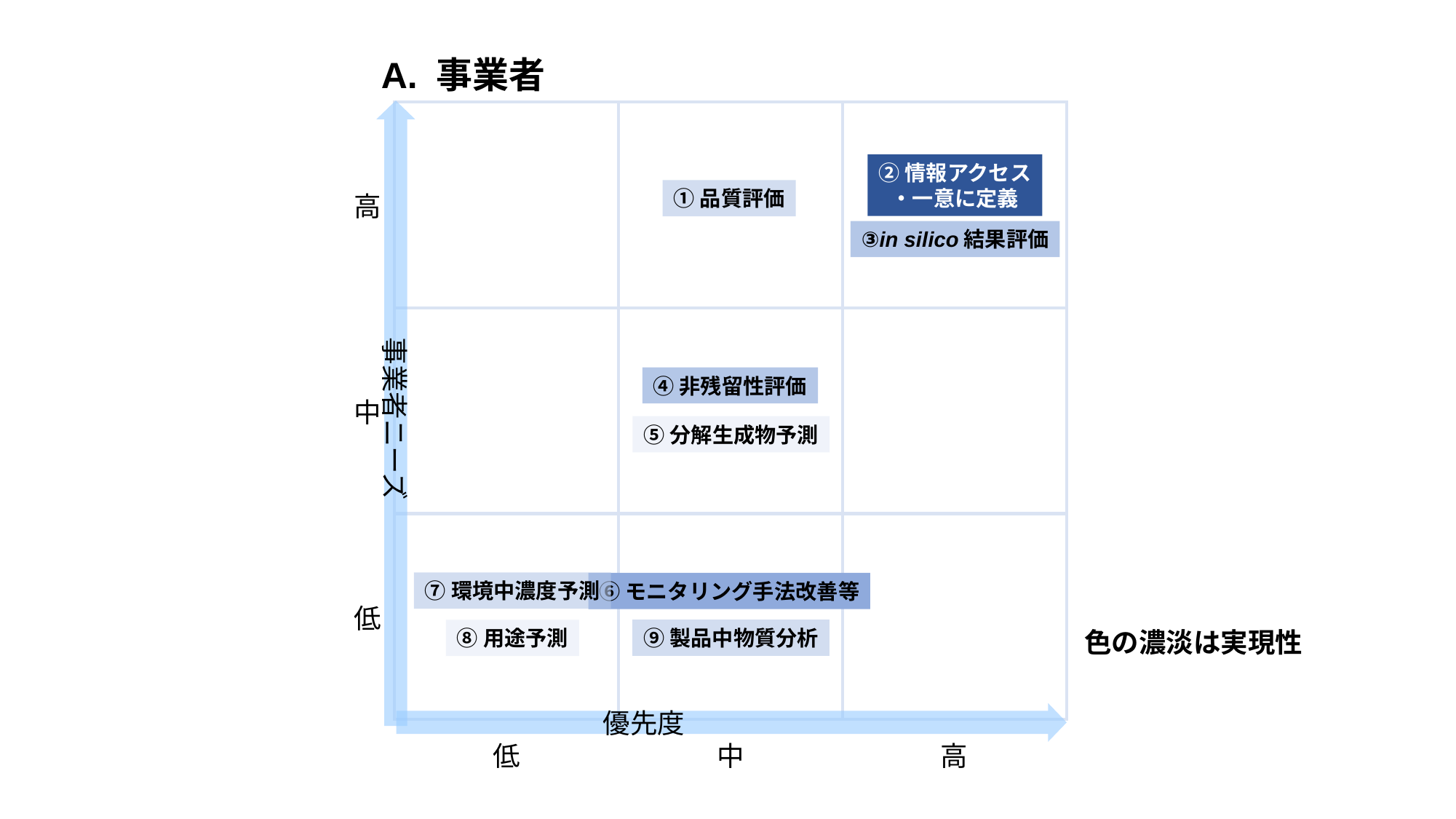

A. 事業者
事業者ニーズ
| 高 |  |  |  |
| --- | --- | --- | --- |
| 中 |  |  |  |
| 低 |  |  |  |
|  | 低 | 中 | 高 |
②情報アクセス
・一意に定義
①品質評価
③in silico結果評価
④非残留性評価
優先度
⑤分解生成物予測
⑦環境中濃度予測
⑥モニタリング手法改善等
⑨製品中物質分析
色の濃淡は実現性
⑧用途予測